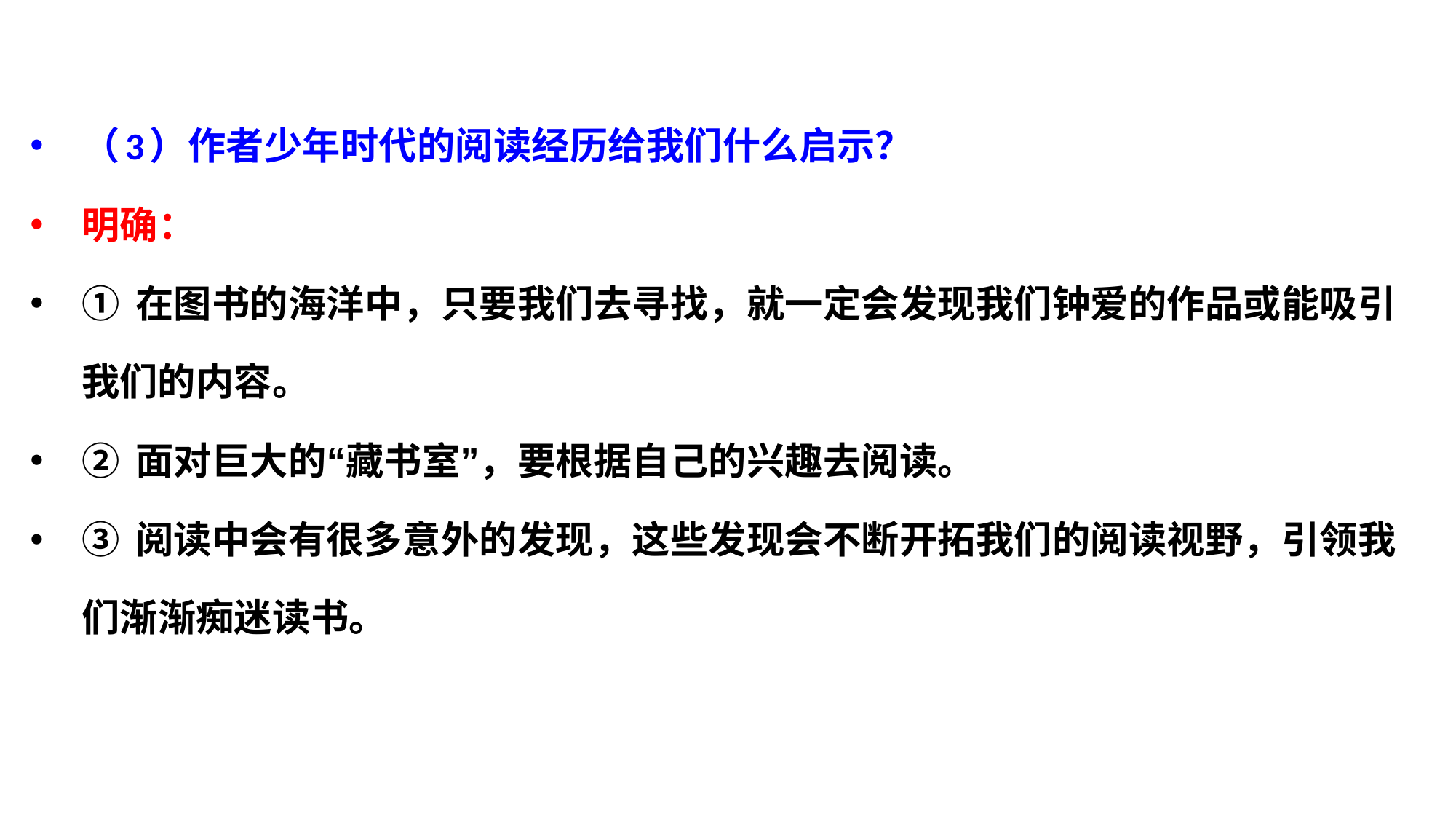

（3）作者少年时代的阅读经历给我们什么启示？
明确：
① 在图书的海洋中，只要我们去寻找，就一定会发现我们钟爱的作品或能吸引我们的内容。
② 面对巨大的“藏书室”，要根据自己的兴趣去阅读。
③ 阅读中会有很多意外的发现，这些发现会不断开拓我们的阅读视野，引领我们渐渐痴迷读书。